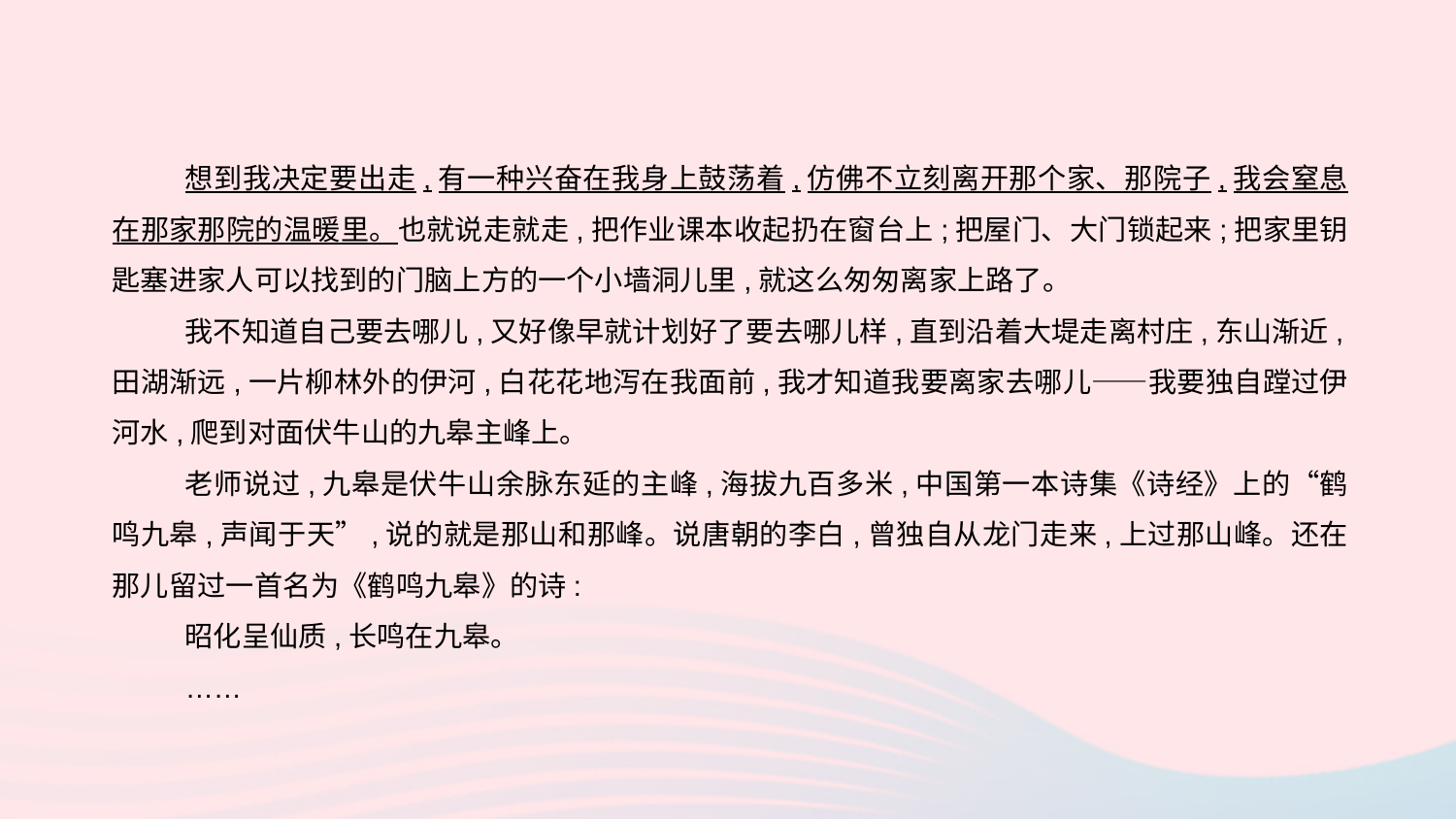

想到我决定要出走,有一种兴奋在我身上鼓荡着,仿佛不立刻离开那个家、那院子,我会窒息在那家那院的温暖里。也就说走就走,把作业课本收起扔在窗台上;把屋门、大门锁起来;把家里钥匙塞进家人可以找到的门脑上方的一个小墙洞儿里,就这么匆匆离家上路了。
我不知道自己要去哪儿,又好像早就计划好了要去哪儿样,直到沿着大堤走离村庄,东山渐近,田湖渐远,一片柳林外的伊河,白花花地泻在我面前,我才知道我要离家去哪儿——我要独自蹚过伊河水,爬到对面伏牛山的九皋主峰上。
老师说过,九皋是伏牛山余脉东延的主峰,海拔九百多米,中国第一本诗集《诗经》上的“鹤鸣九皋,声闻于天”,说的就是那山和那峰。说唐朝的李白,曾独自从龙门走来,上过那山峰。还在那儿留过一首名为《鹤鸣九皋》的诗:
昭化呈仙质,长鸣在九皋。
……